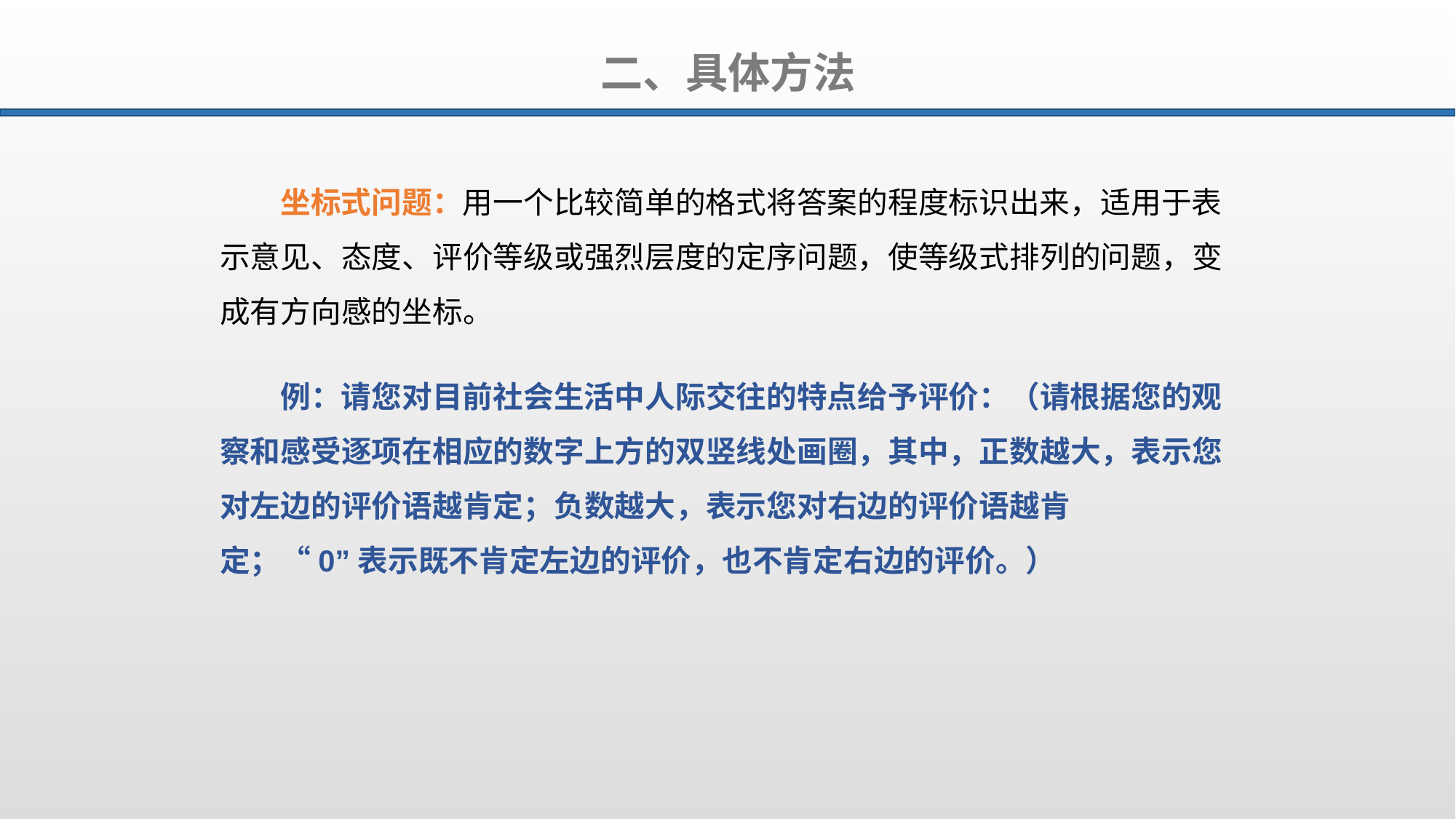

二、具体方法

坐标式问题：用一个比较简单的格式将答案的程度标识出来，适用于表示意见、态度、评价等级或强烈层度的定序问题，使等级式排列的问题，变成有方向感的坐标。
例：请您对目前社会生活中人际交往的特点给予评价：（请根据您的观察和感受逐项在相应的数字上方的双竖线处画圈，其中，正数越大，表示您对左边的评价语越肯定；负数越大，表示您对右边的评价语越肯定；“0”表示既不肯定左边的评价，也不肯定右边的评价。）